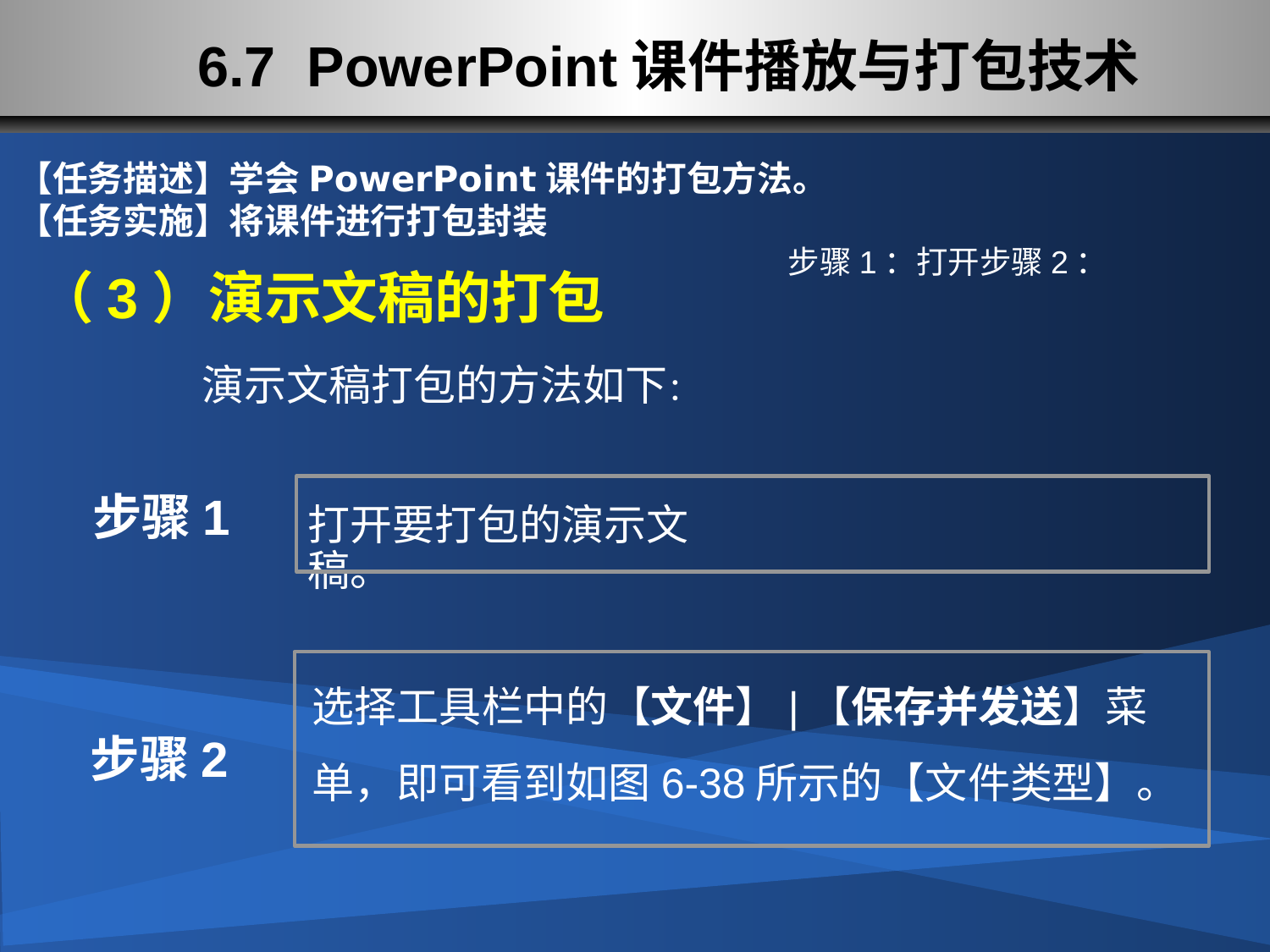

6.7  PowerPoint课件播放与打包技术
【任务描述】学会PowerPoint课件的打包方法。
【任务实施】将课件进行打包封装
步骤1：打开步骤2：
（3）演示文稿的打包
演示文稿打包的方法如下：
步骤1

打开要打包的演示文稿。
选择工具栏中的【文件】|【保存并发送】菜单，即可看到如图6-38所示的【文件类型】。

步骤2